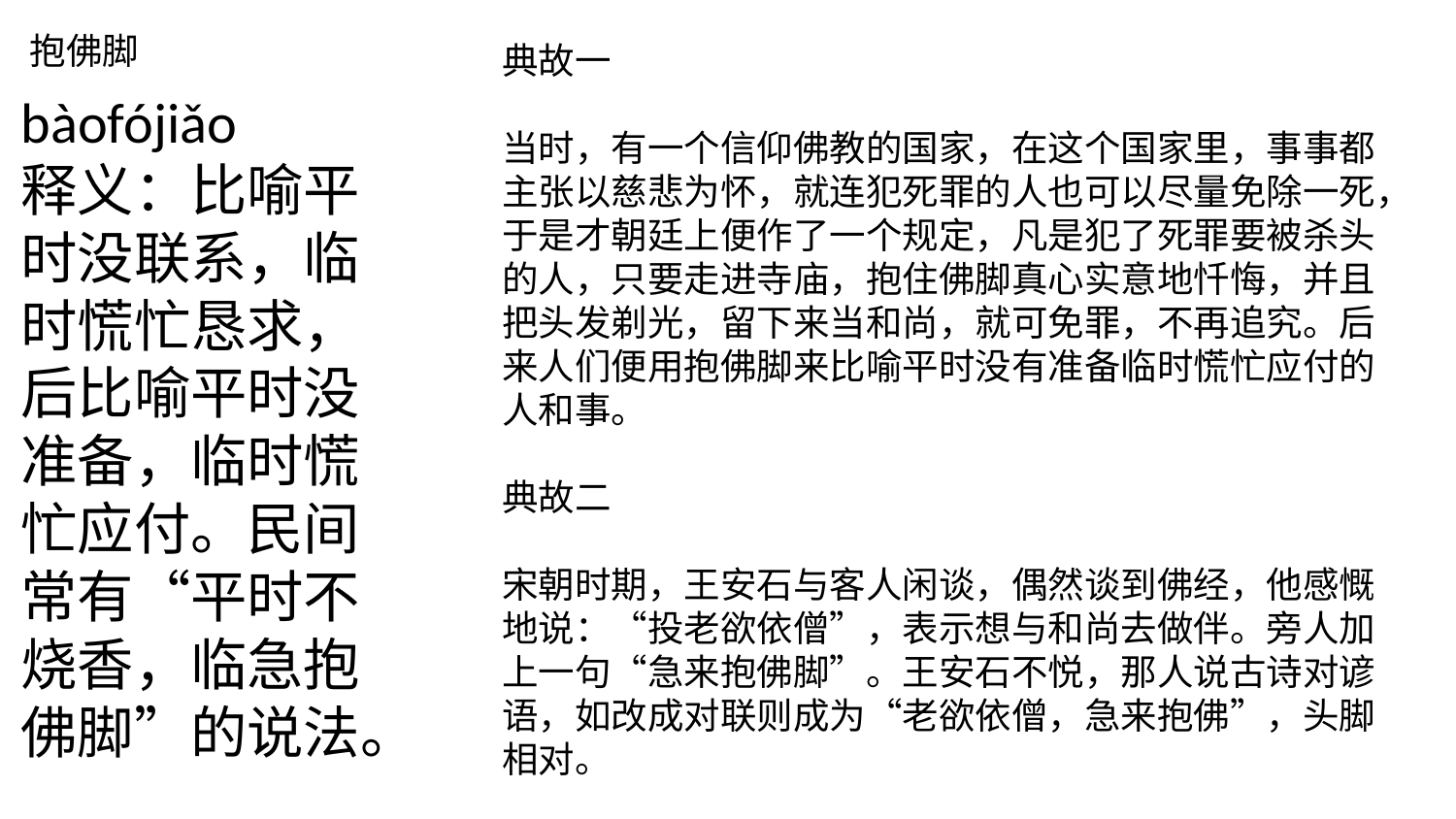

抱佛脚
典故一

当时，有一个信仰佛教的国家，在这个国家里，事事都主张以慈悲为怀，就连犯死罪的人也可以尽量免除一死，于是才朝廷上便作了一个规定，凡是犯了死罪要被杀头的人，只要走进寺庙，抱住佛脚真心实意地忏悔，并且把头发剃光，留下来当和尚，就可免罪，不再追究。后来人们便用抱佛脚来比喻平时没有准备临时慌忙应付的人和事。

典故二

宋朝时期，王安石与客人闲谈，偶然谈到佛经，他感慨地说：“投老欲依僧”，表示想与和尚去做伴。旁人加上一句“急来抱佛脚”。王安石不悦，那人说古诗对谚语，如改成对联则成为“老欲依僧，急来抱佛”，头脚相对。
bàofójiǎo
释义：比喻平时没联系，临时慌忙恳求，后比喻平时没准备，临时慌忙应付。民间常有“平时不烧香，临急抱佛脚”的说法。